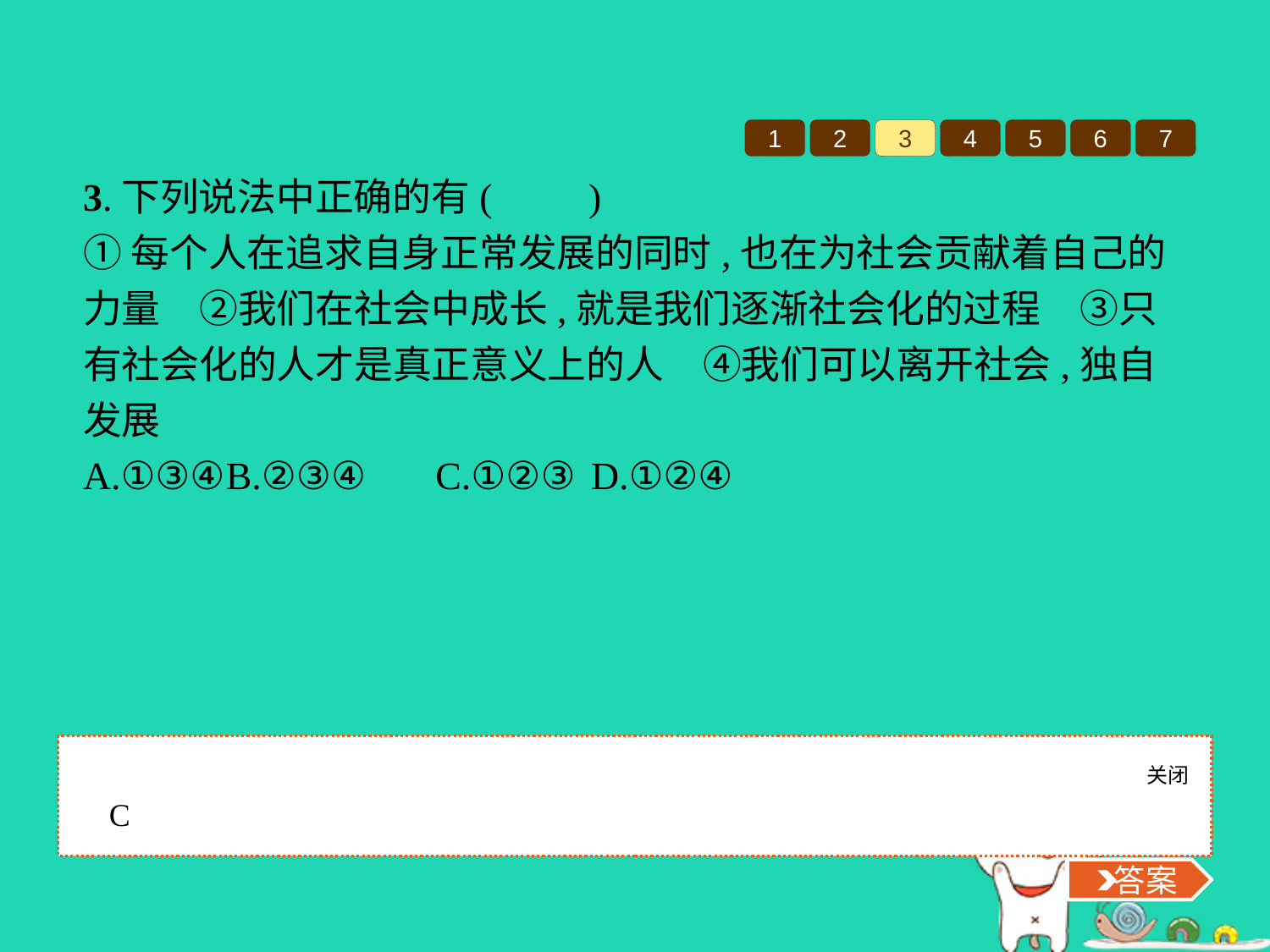

1
2
3
4
5
6
7
3.下列说法中正确的有(　　)
①每个人在追求自身正常发展的同时,也在为社会贡献着自己的力量　②我们在社会中成长,就是我们逐渐社会化的过程　③只有社会化的人才是真正意义上的人　④我们可以离开社会,独自发展
A.①③④	B.②③④	C.①②③	D.①②④

关闭
  答案

C
  答案